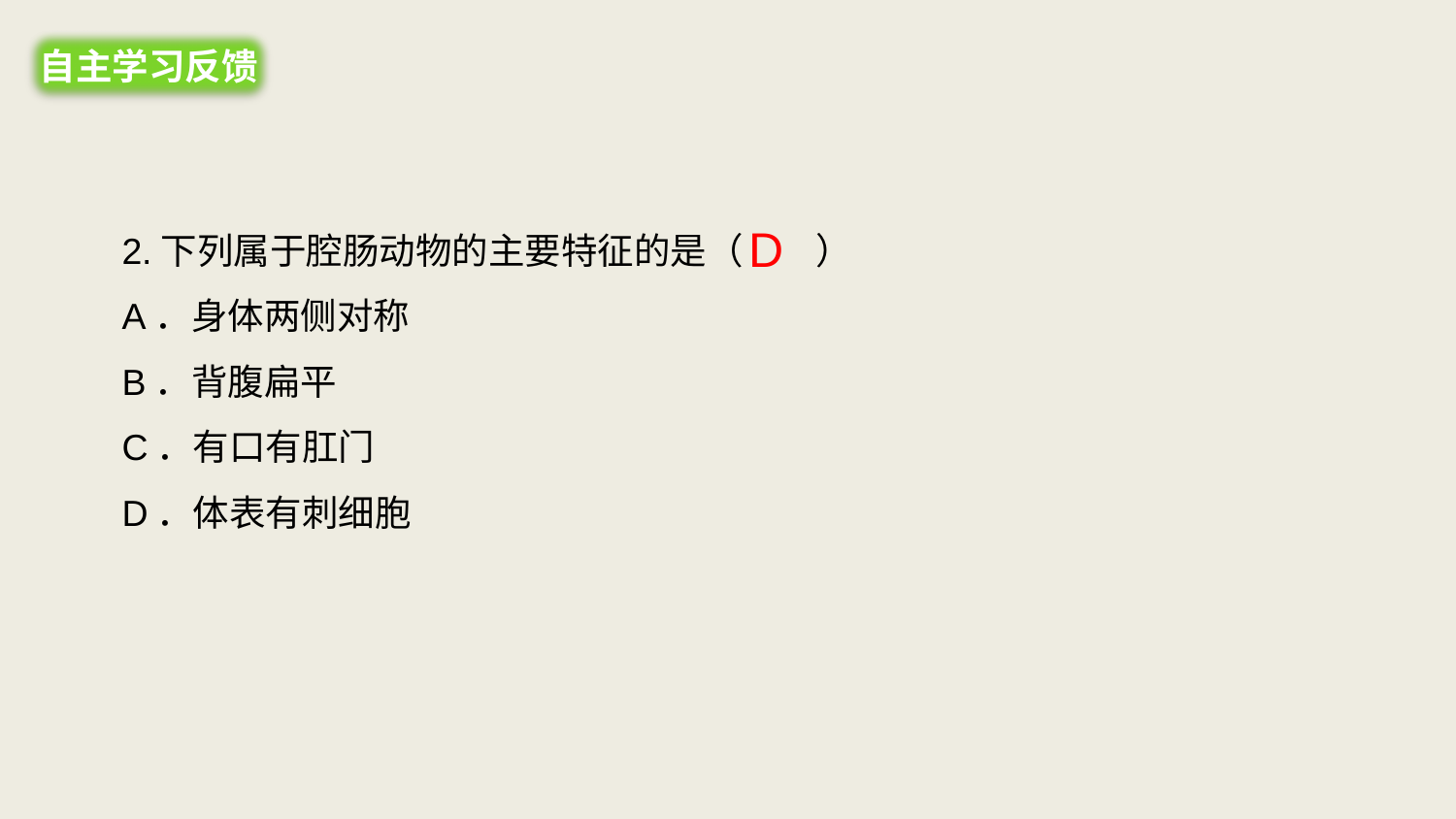

自主学习反馈
2.下列属于腔肠动物的主要特征的是（　　）
A．身体两侧对称
B．背腹扁平
C．有口有肛门
D．体表有刺细胞
D